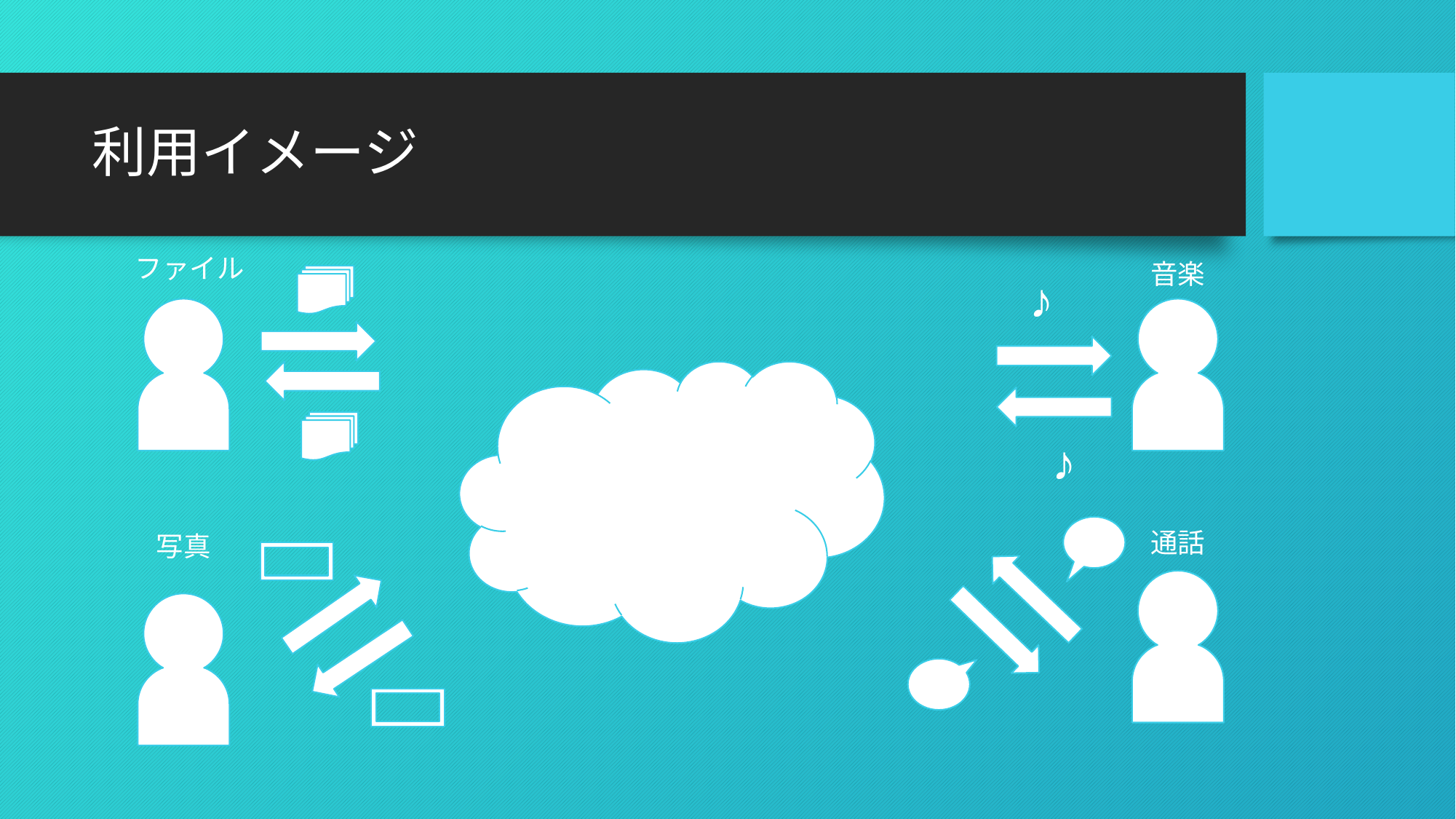

# 利用イメージ
ファイル
音楽
♪

♪

通話
写真